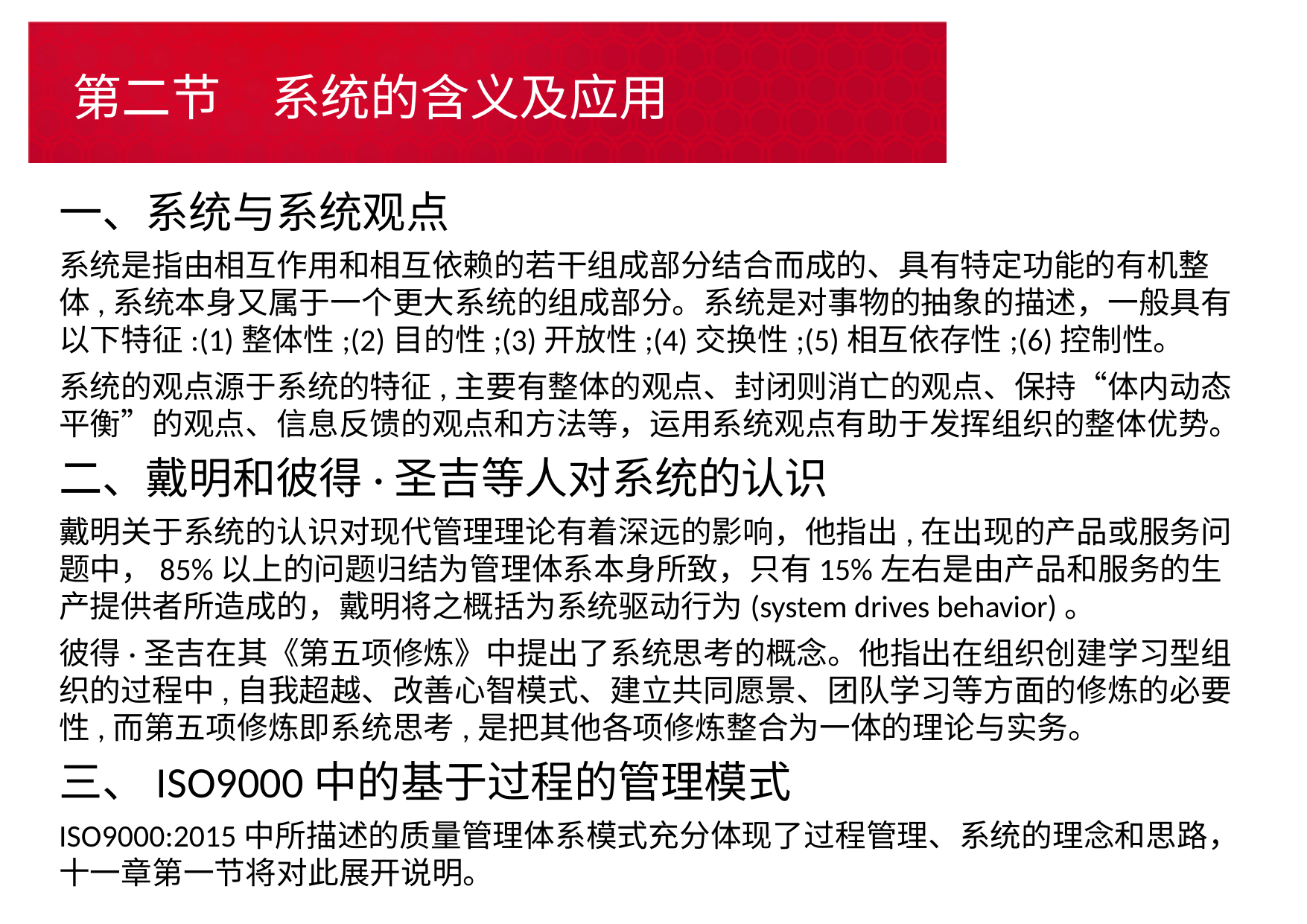

# 第二节　系统的含义及应用
一、系统与系统观点
系统是指由相互作用和相互依赖的若干组成部分结合而成的、具有特定功能的有机整体,系统本身又属于一个更大系统的组成部分。系统是对事物的抽象的描述，一般具有以下特征:(1)整体性;(2)目的性;(3)开放性;(4)交换性;(5)相互依存性;(6)控制性。
系统的观点源于系统的特征,主要有整体的观点、封闭则消亡的观点、保持“体内动态平衡”的观点、信息反馈的观点和方法等，运用系统观点有助于发挥组织的整体优势。
二、戴明和彼得·圣吉等人对系统的认识
戴明关于系统的认识对现代管理理论有着深远的影响，他指出,在出现的产品或服务问题中，85%以上的问题归结为管理体系本身所致，只有15%左右是由产品和服务的生产提供者所造成的，戴明将之概括为系统驱动行为(system drives behavior)。
彼得·圣吉在其《第五项修炼》中提出了系统思考的概念。他指出在组织创建学习型组织的过程中,自我超越、改善心智模式、建立共同愿景、团队学习等方面的修炼的必要性,而第五项修炼即系统思考,是把其他各项修炼整合为一体的理论与实务。
三、ISO9000中的基于过程的管理模式
ISO9000:2015中所描述的质量管理体系模式充分体现了过程管理、系统的理念和思路，十一章第一节将对此展开说明。